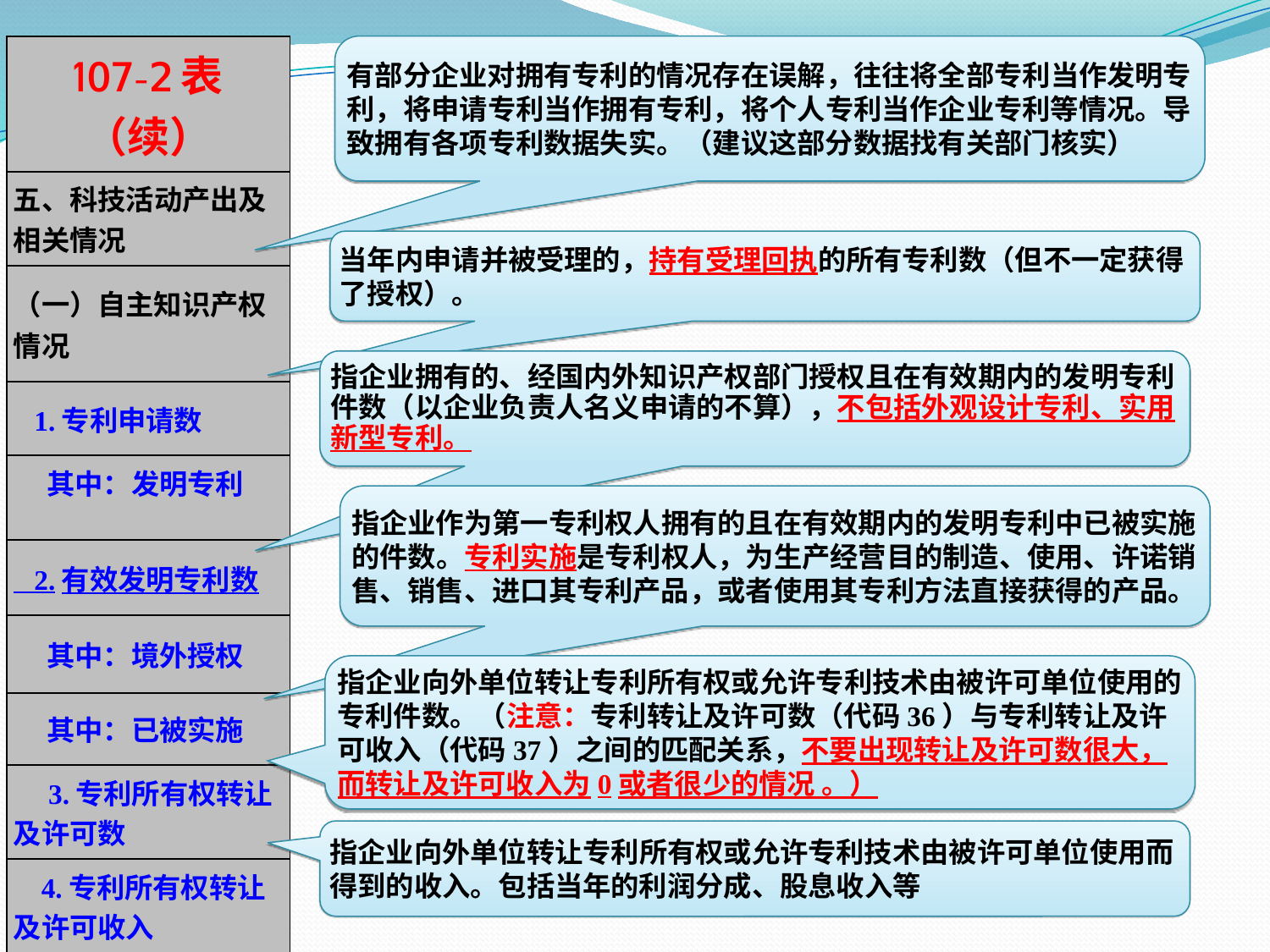

| 107-2表（续） |
| --- |
| 五、科技活动产出及相关情况 |
| （一）自主知识产权情况 |
| 1.专利申请数 |
| 其中：发明专利 |
| 2.有效发明专利数 |
| 其中：境外授权 |
| 其中：已被实施 |
| 3.专利所有权转让及许可数 |
| 4.专利所有权转让及许可收入 |
有部分企业对拥有专利的情况存在误解，往往将全部专利当作发明专利，将申请专利当作拥有专利，将个人专利当作企业专利等情况。导致拥有各项专利数据失实。（建议这部分数据找有关部门核实）
当年内申请并被受理的，持有受理回执的所有专利数（但不一定获得了授权）。
指企业拥有的、经国内外知识产权部门授权且在有效期内的发明专利件数（以企业负责人名义申请的不算），不包括外观设计专利、实用新型专利。
指企业作为第一专利权人拥有的且在有效期内的发明专利中已被实施的件数。专利实施是专利权人，为生产经营目的制造、使用、许诺销售、销售、进口其专利产品，或者使用其专利方法直接获得的产品。
指企业向外单位转让专利所有权或允许专利技术由被许可单位使用的专利件数。（注意：专利转让及许可数（代码36）与专利转让及许可收入（代码37）之间的匹配关系，不要出现转让及许可数很大，而转让及许可收入为0或者很少的情况 。）
指企业向外单位转让专利所有权或允许专利技术由被许可单位使用而得到的收入。包括当年的利润分成、股息收入等
67